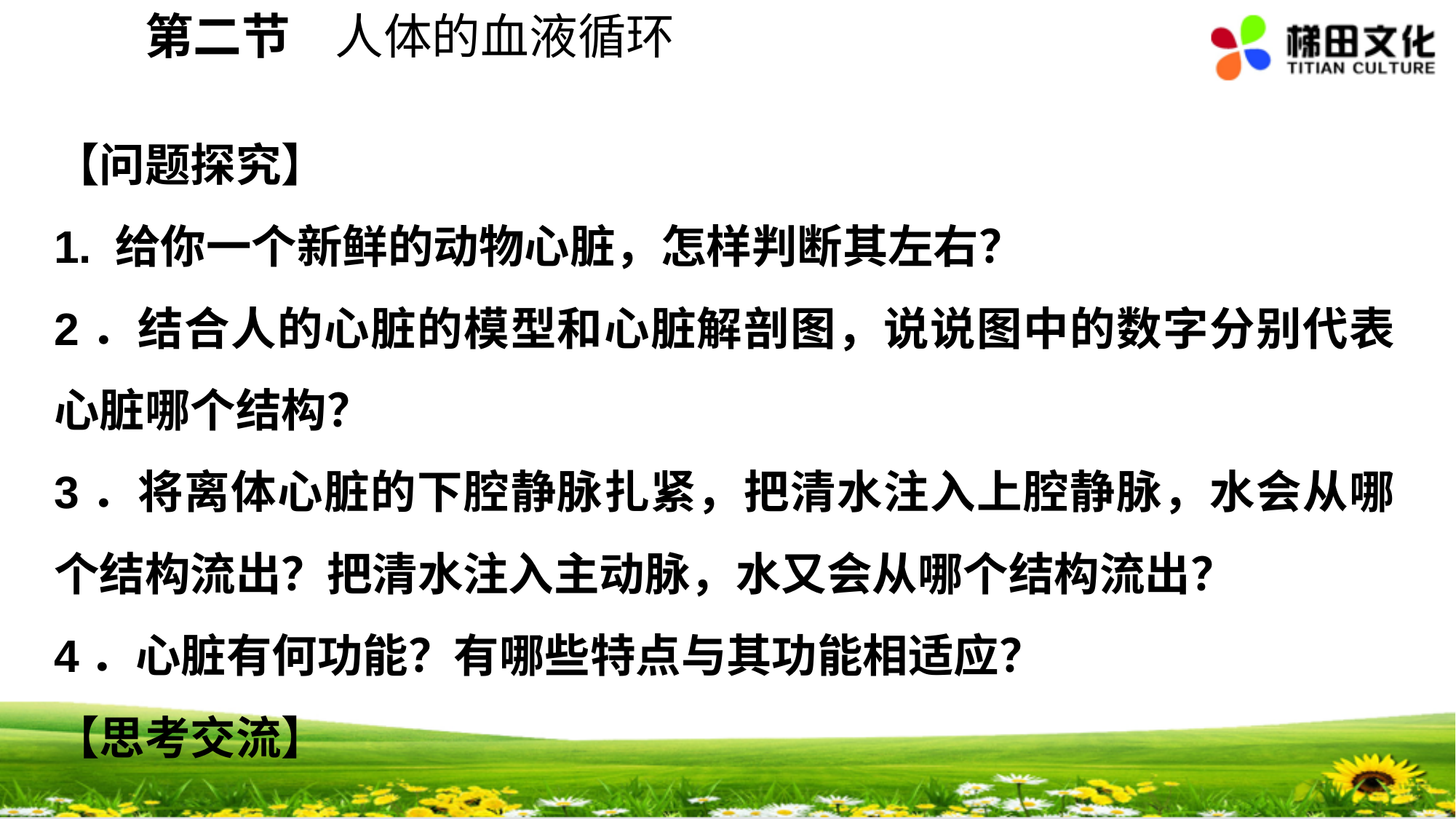

第二节    人体的血液循环
【问题探究】
1. 给你一个新鲜的动物心脏，怎样判断其左右？
2．结合人的心脏的模型和心脏解剖图，说说图中的数字分别代表心脏哪个结构？
3．将离体心脏的下腔静脉扎紧，把清水注入上腔静脉，水会从哪个结构流出？把清水注入主动脉，水又会从哪个结构流出？
4．心脏有何功能？有哪些特点与其功能相适应？
【思考交流】